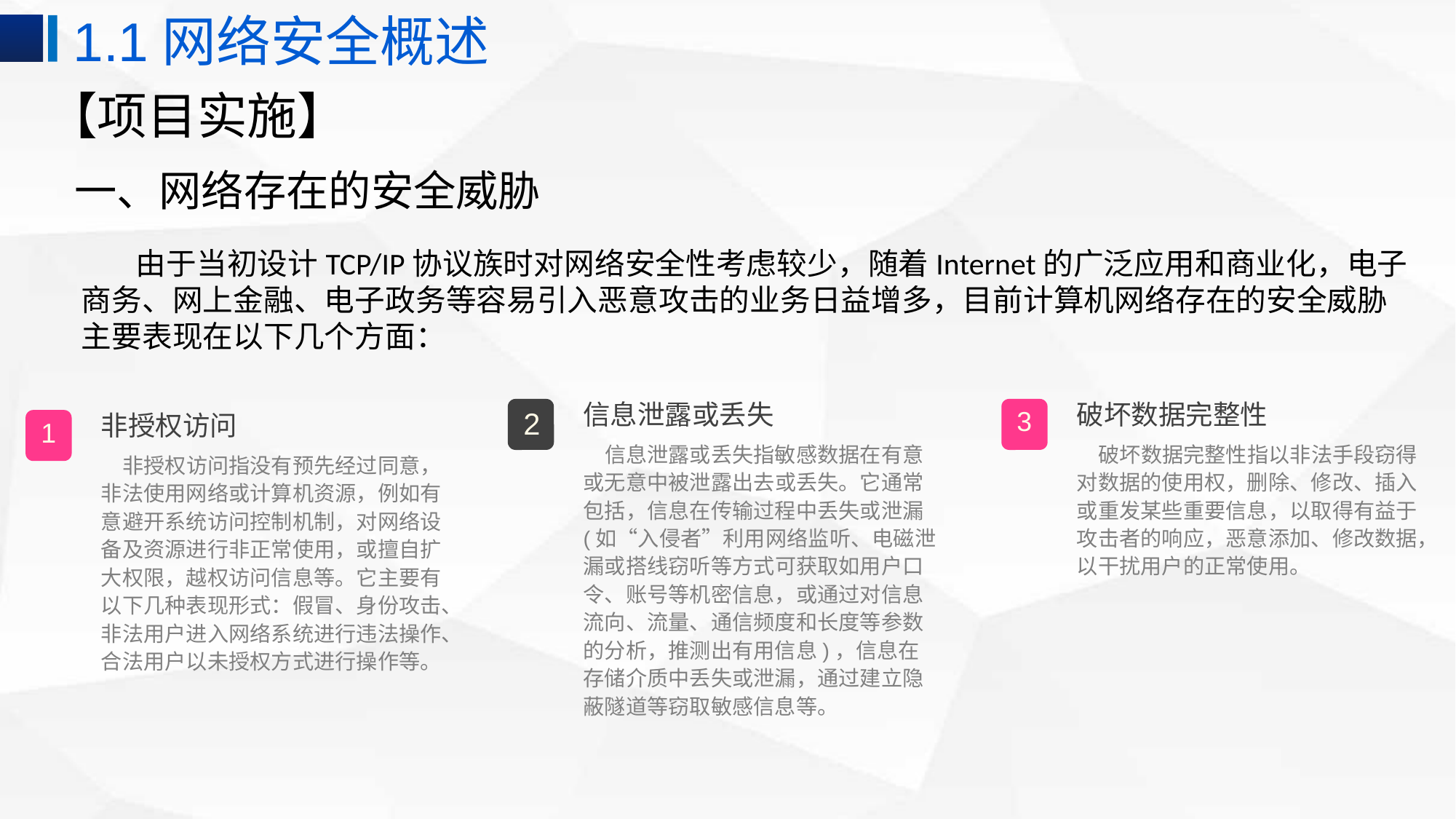

1.1网络安全概述

# 【项目实施】
一、网络存在的安全威胁
由于当初设计TCP/IP协议族时对网络安全性考虑较少，随着Internet的广泛应用和商业化，电子商务、网上金融、电子政务等容易引入恶意攻击的业务日益增多，目前计算机网络存在的安全威胁主要表现在以下几个方面：
信息泄露或丢失
2

信息泄露或丢失指敏感数据在有意或无意中被泄露出去或丢失。它通常包括，信息在传输过程中丢失或泄漏(如“入侵者”利用网络监听、电磁泄漏或搭线窃听等方式可获取如用户口令、账号等机密信息，或通过对信息流向、流量、通信频度和长度等参数的分析，推测出有用信息)，信息在存储介质中丢失或泄漏，通过建立隐蔽隧道等窃取敏感信息等。
破坏数据完整性
3

破坏数据完整性指以非法手段窃得对数据的使用权，删除、修改、插入或重发某些重要信息，以取得有益于攻击者的响应，恶意添加、修改数据，以干扰用户的正常使用。
非授权访问
1

非授权访问指没有预先经过同意，非法使用网络或计算机资源，例如有意避开系统访问控制机制，对网络设备及资源进行非正常使用，或擅自扩大权限，越权访问信息等。它主要有以下几种表现形式：假冒、身份攻击、非法用户进入网络系统进行违法操作、合法用户以未授权方式进行操作等。